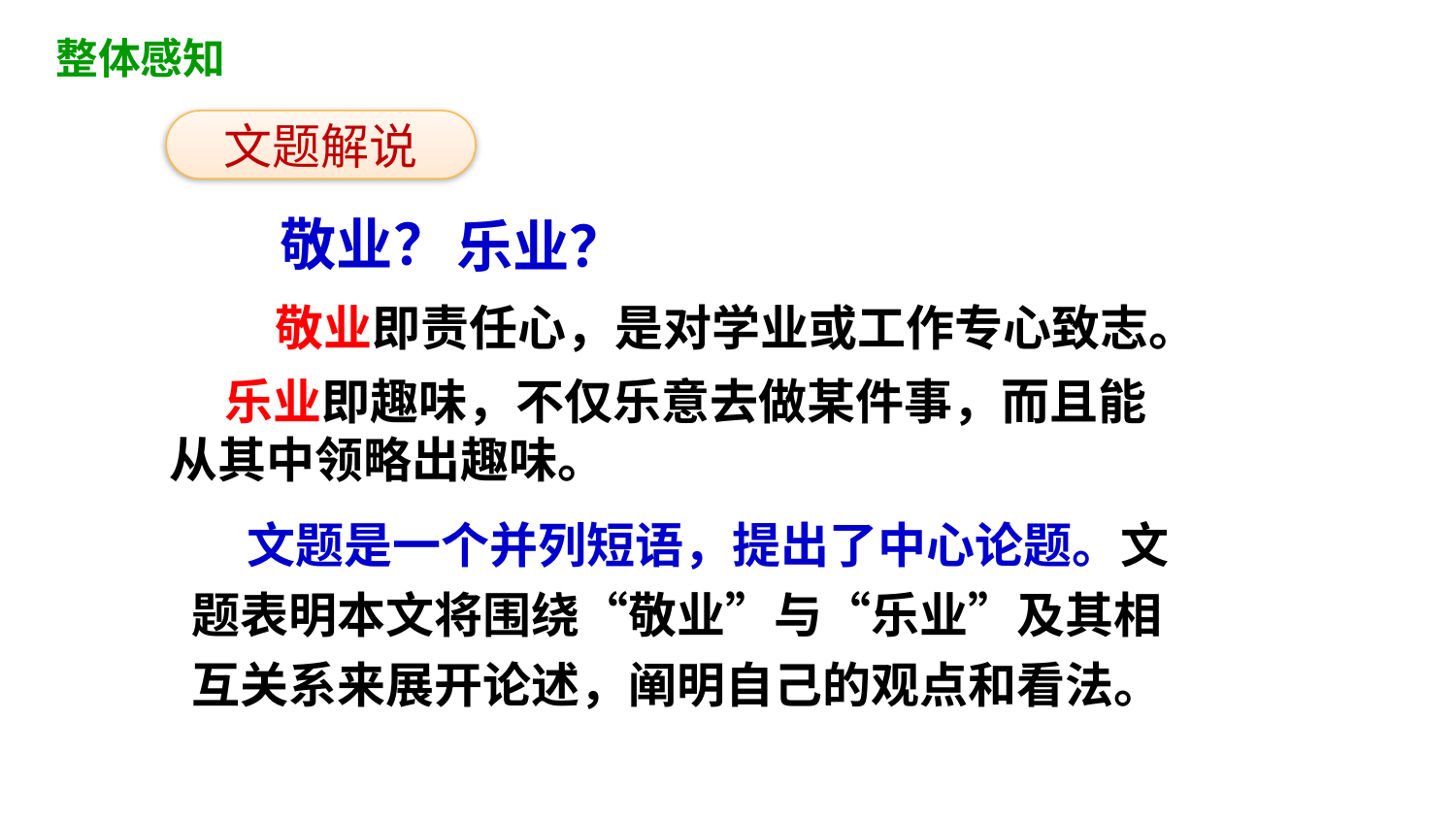

整体感知
文题解说
乐业？
敬业？
敬业即责任心，是对学业或工作专心致志。
    乐业即趣味，不仅乐意去做某件事，而且能从其中领略出趣味。
    文题是一个并列短语，提出了中心论题。文题表明本文将围绕“敬业”与“乐业”及其相互关系来展开论述，阐明自己的观点和看法。